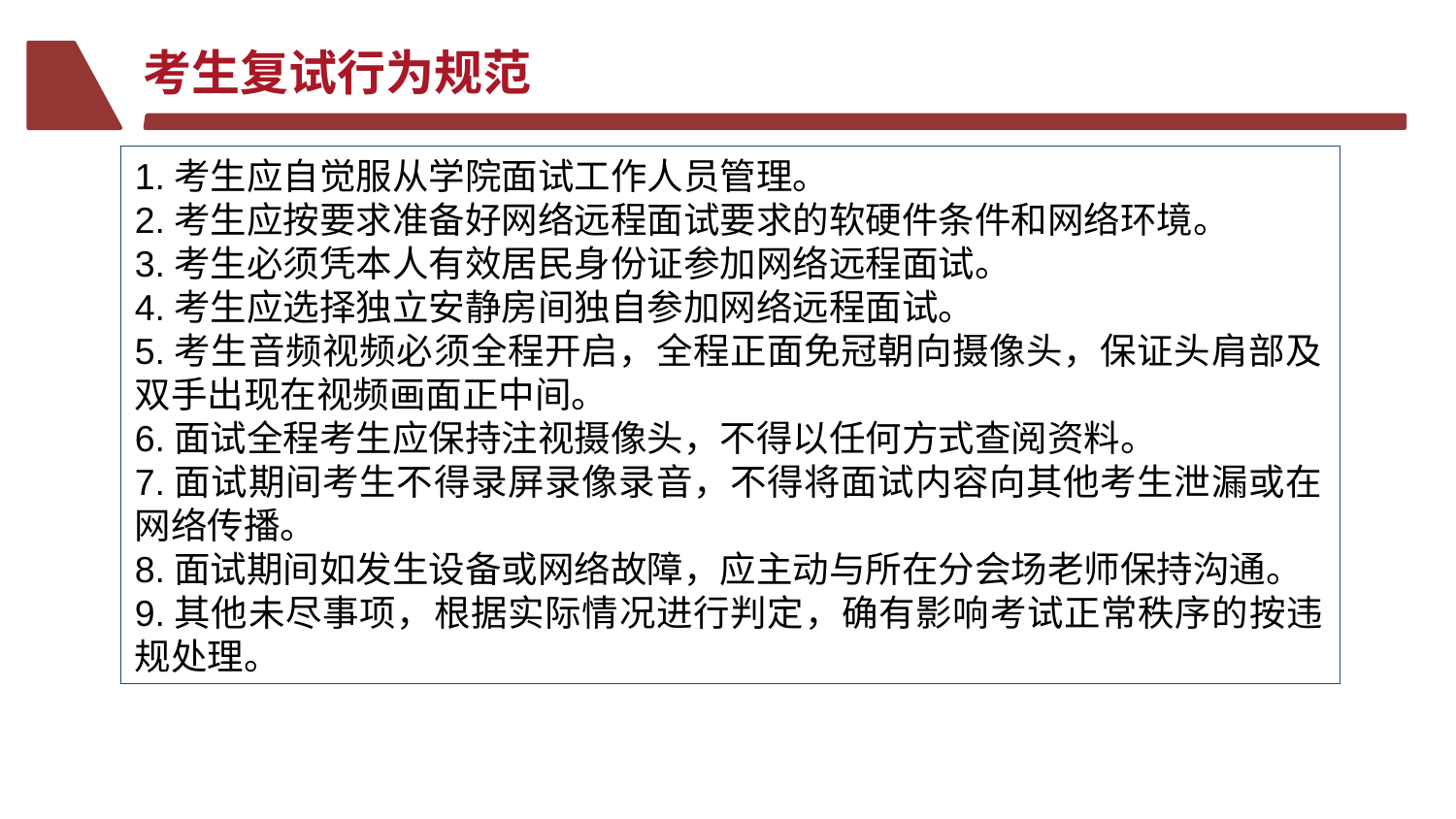

考生复试行为规范

1.考生应自觉服从学院面试工作人员管理。
2.考生应按要求准备好网络远程面试要求的软硬件条件和网络环境。
3.考生必须凭本人有效居民身份证参加网络远程面试。
4.考生应选择独立安静房间独自参加网络远程面试。
5.考生音频视频必须全程开启，全程正面免冠朝向摄像头，保证头肩部及双手出现在视频画面正中间。
6.面试全程考生应保持注视摄像头，不得以任何方式查阅资料。
7.面试期间考生不得录屏录像录音，不得将面试内容向其他考生泄漏或在网络传播。
8.面试期间如发生设备或网络故障，应主动与所在分会场老师保持沟通。
9.其他未尽事项，根据实际情况进行判定，确有影响考试正常秩序的按违规处理。